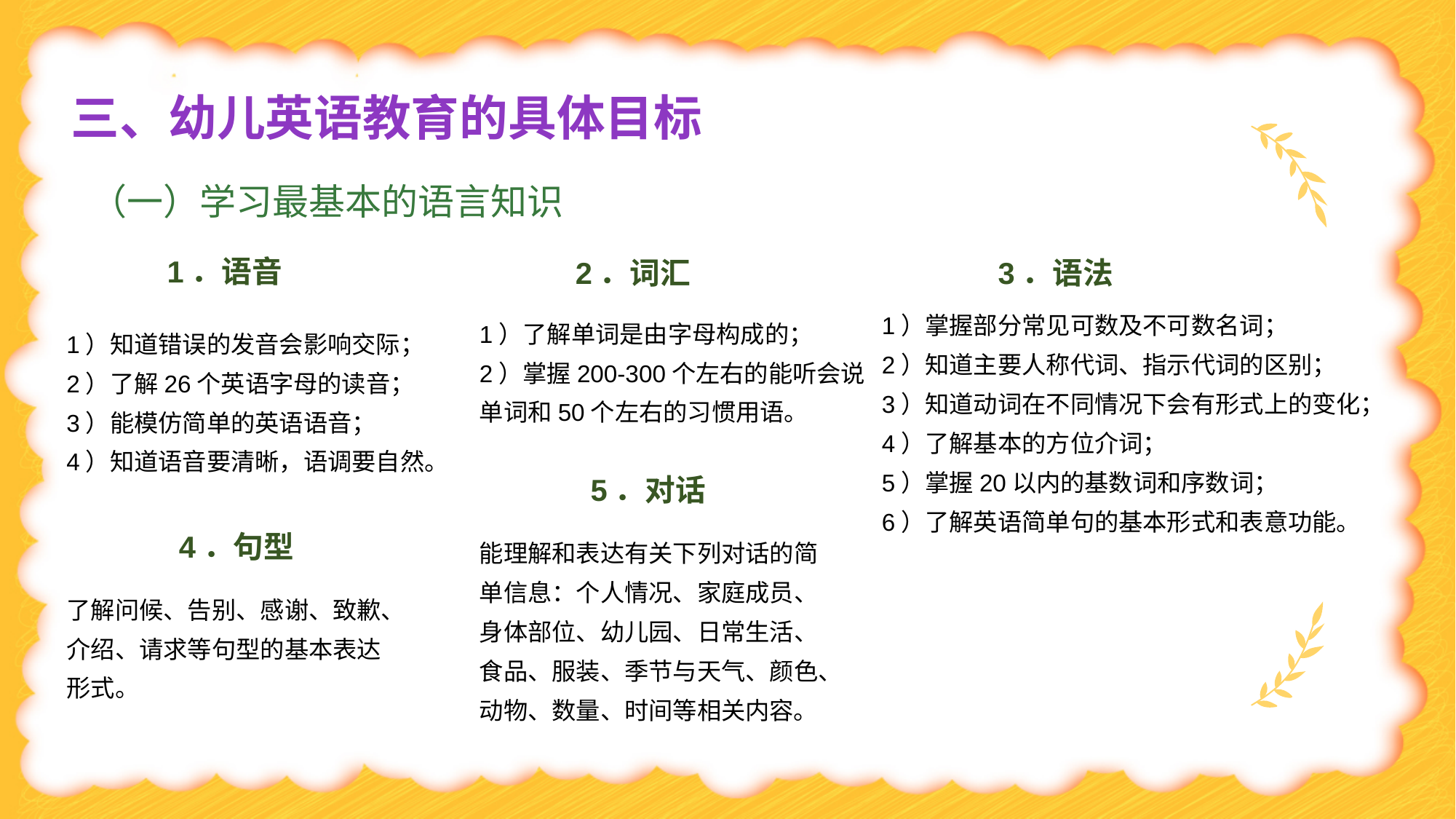

三、幼儿英语教育的具体目标

（一）学习最基本的语言知识
1．语音
3．语法
2．词汇
1）掌握部分常见可数及不可数名词；
2）知道主要人称代词、指示代词的区别；
3）知道动词在不同情况下会有形式上的变化；
4）了解基本的方位介词；
5）掌握20以内的基数词和序数词；
6）了解英语简单句的基本形式和表意功能。
1）了解单词是由字母构成的；
2）掌握200-300个左右的能听会说单词和50个左右的习惯用语。
1）知道错误的发音会影响交际；
2）了解26个英语字母的读音；
3）能模仿简单的英语语音；
4）知道语音要清晰，语调要自然。
5．对话
4．句型
能理解和表达有关下列对话的简单信息：个人情况、家庭成员、身体部位、幼儿园、日常生活、食品、服装、季节与天气、颜色、动物、数量、时间等相关内容。
了解问候、告别、感谢、致歉、介绍、请求等句型的基本表达形式。